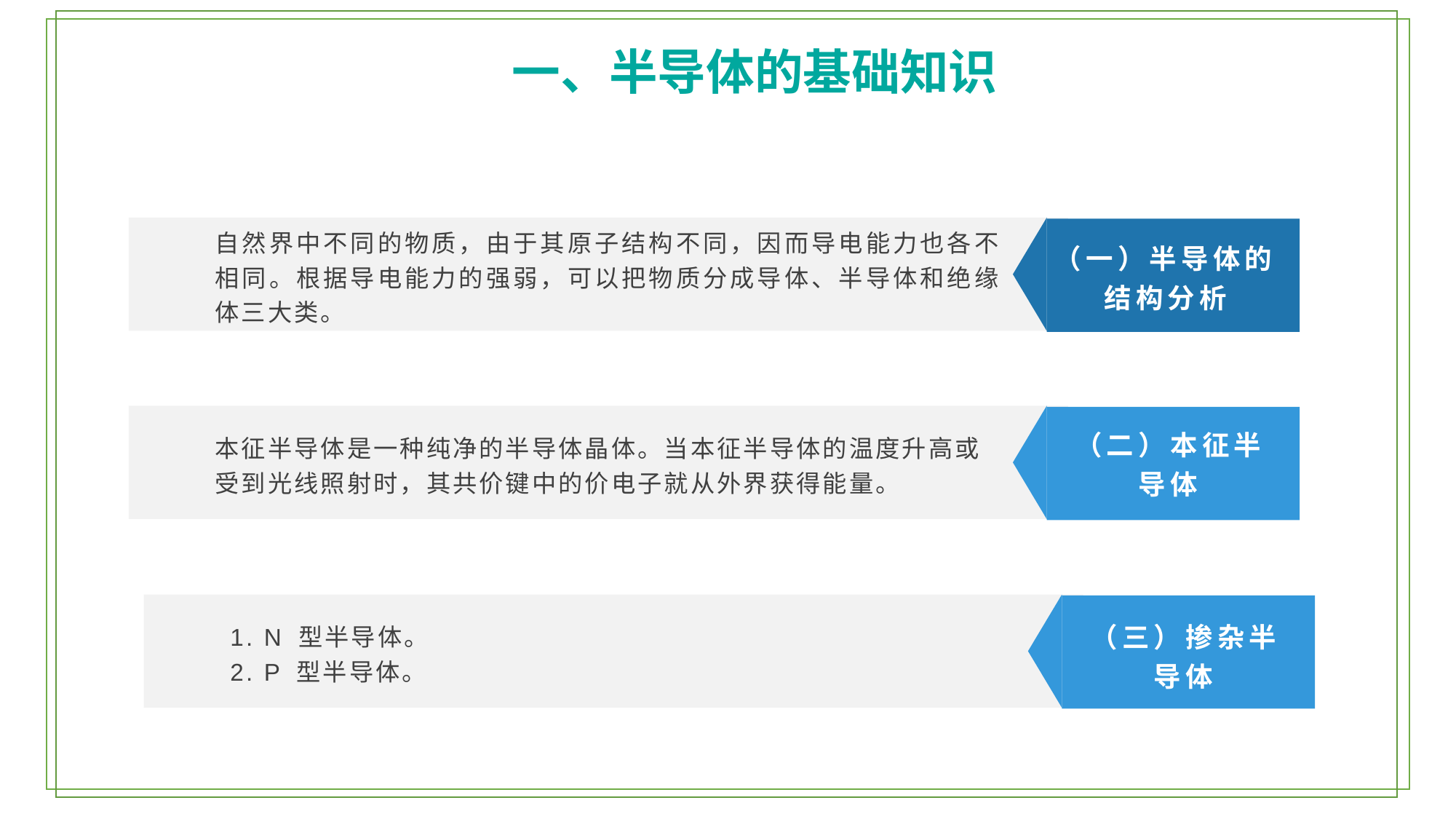

一、半导体的基础知识
自然界中不同的物质，由于其原子结构不同，因而导电能力也各不相同。根据导电能力的强弱，可以把物质分成导体、半导体和绝缘体三大类。

（一）半导体的结构分析

（二）本征半
导体
本征半导体是一种纯净的半导体晶体。当本征半导体的温度升高或受到光线照射时，其共价键中的价电子就从外界获得能量。

1. N 型半导体。
2. P 型半导体。

（三）掺杂半
导体